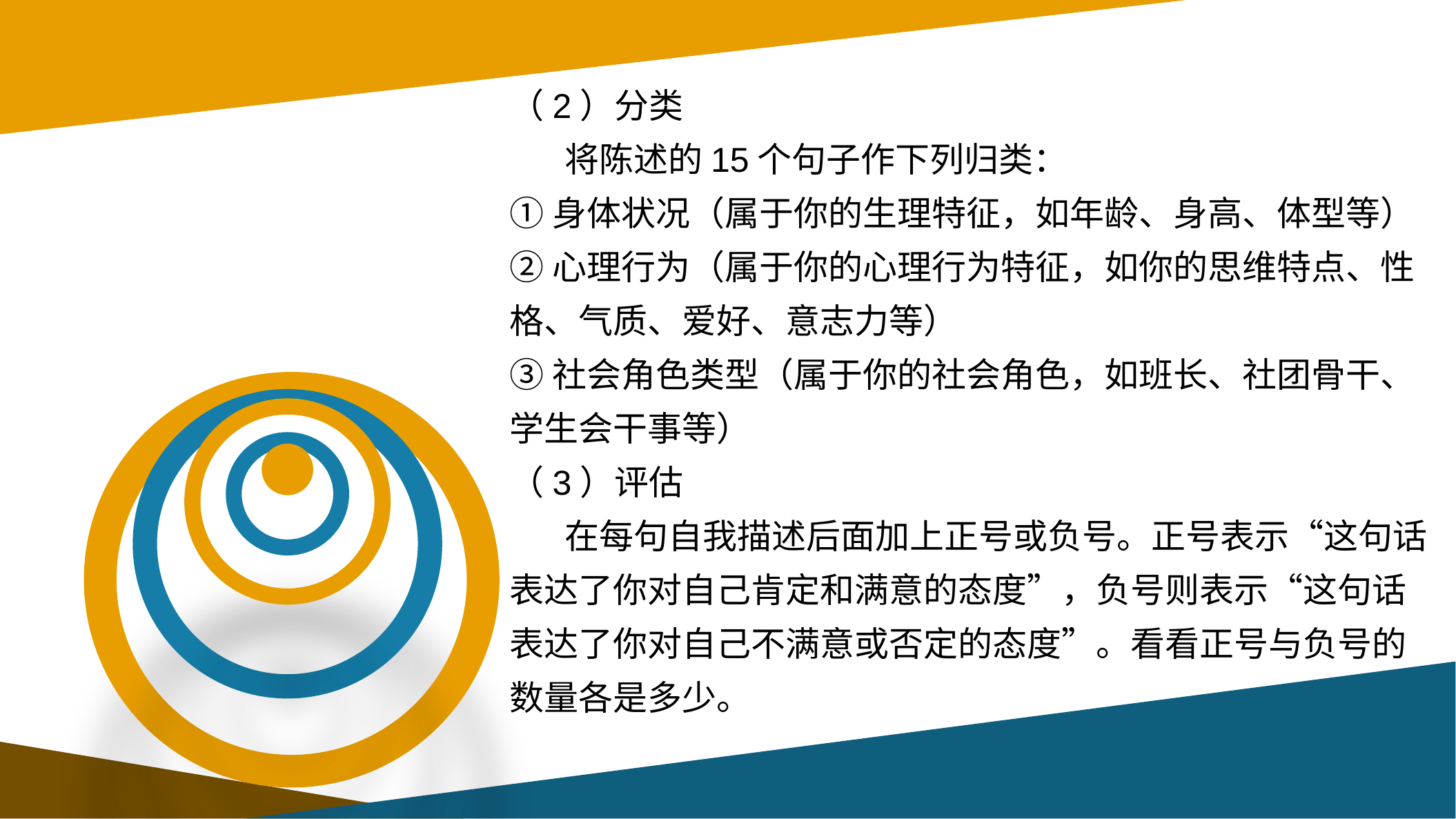

（2）分类
      将陈述的15个句子作下列归类：
①身体状况（属于你的生理特征，如年龄、身高、体型等）
②心理行为（属于你的心理行为特征，如你的思维特点、性格、气质、爱好、意志力等）
③社会角色类型（属于你的社会角色，如班长、社团骨干、学生会干事等）
（3）评估
      在每句自我描述后面加上正号或负号。正号表示“这句话表达了你对自己肯定和满意的态度”，负号则表示“这句话表达了你对自己不满意或否定的态度”。看看正号与负号的数量各是多少。